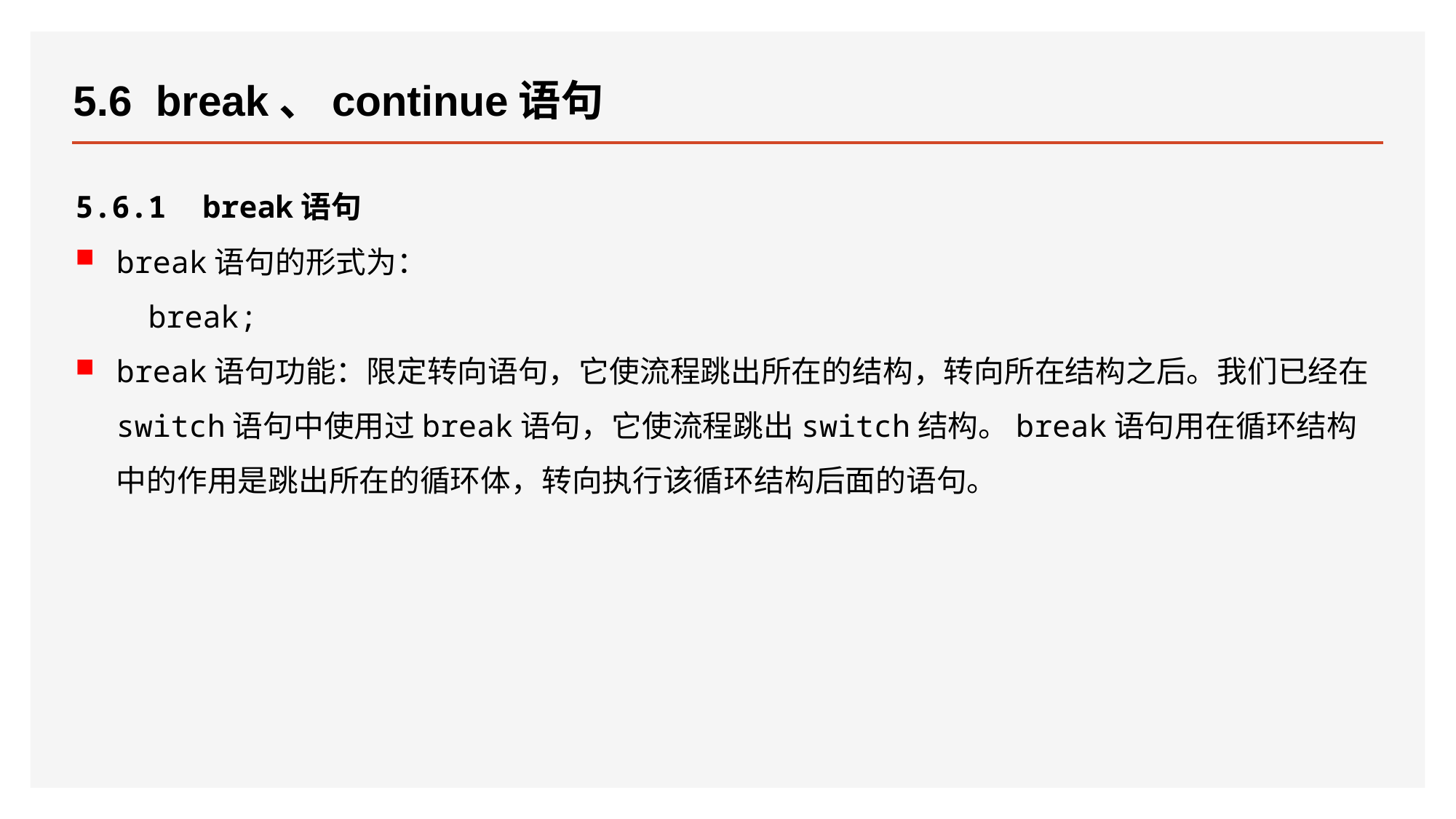

# 5.6  break、continue语句
5.6.1  break语句
break语句的形式为：
    break;
break语句功能：限定转向语句，它使流程跳出所在的结构，转向所在结构之后。我们已经在switch语句中使用过break语句，它使流程跳出switch结构。break语句用在循环结构中的作用是跳出所在的循环体，转向执行该循环结构后面的语句。